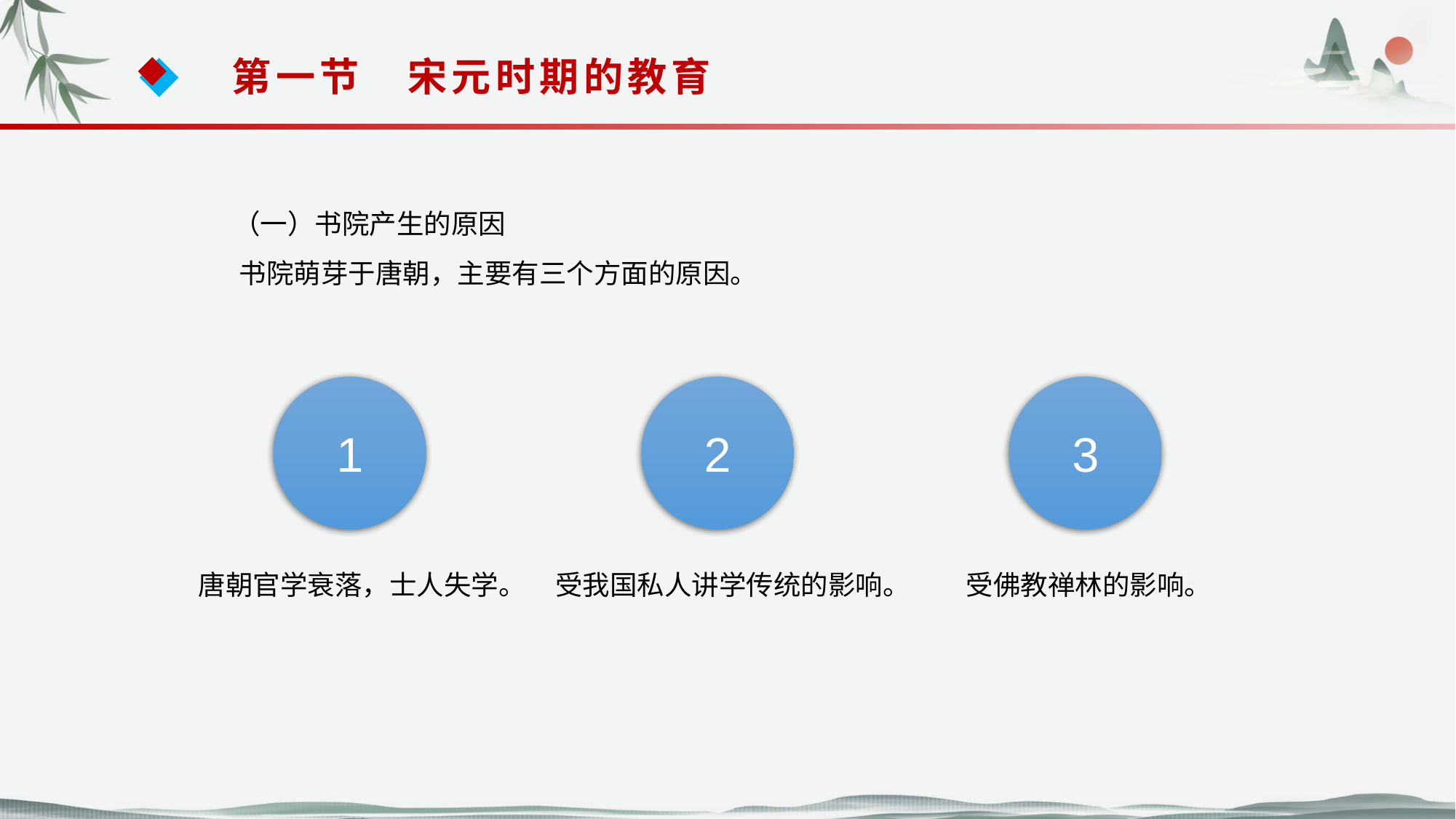

第一节　宋元时期的教育

      （一）书院产生的原因
       书院萌芽于唐朝，主要有三个方面的原因。
1
2
3
唐朝官学衰落，士人失学。
受我国私人讲学传统的影响。
受佛教禅林的影响。